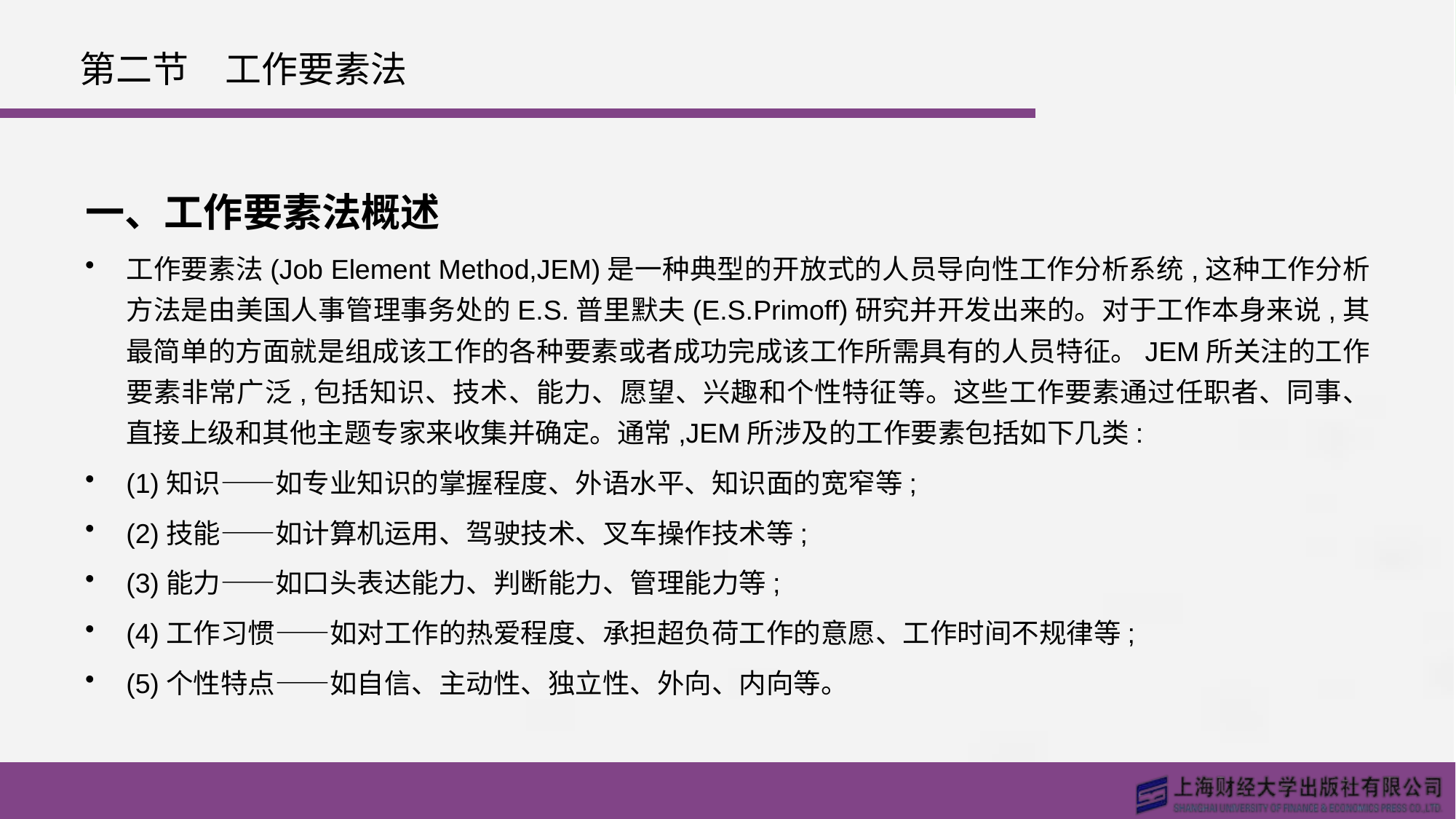

# 第二节　工作要素法
一、工作要素法概述
工作要素法(Job Element Method,JEM)是一种典型的开放式的人员导向性工作分析系统,这种工作分析方法是由美国人事管理事务处的E.S.普里默夫(E.S.Primoff)研究并开发出来的。对于工作本身来说,其最简单的方面就是组成该工作的各种要素或者成功完成该工作所需具有的人员特征。JEM所关注的工作要素非常广泛,包括知识、技术、能力、愿望、兴趣和个性特征等。这些工作要素通过任职者、同事、直接上级和其他主题专家来收集并确定。通常,JEM所涉及的工作要素包括如下几类:
(1)知识——如专业知识的掌握程度、外语水平、知识面的宽窄等;
(2)技能——如计算机运用、驾驶技术、叉车操作技术等;
(3)能力——如口头表达能力、判断能力、管理能力等;
(4)工作习惯——如对工作的热爱程度、承担超负荷工作的意愿、工作时间不规律等;
(5)个性特点——如自信、主动性、独立性、外向、内向等。